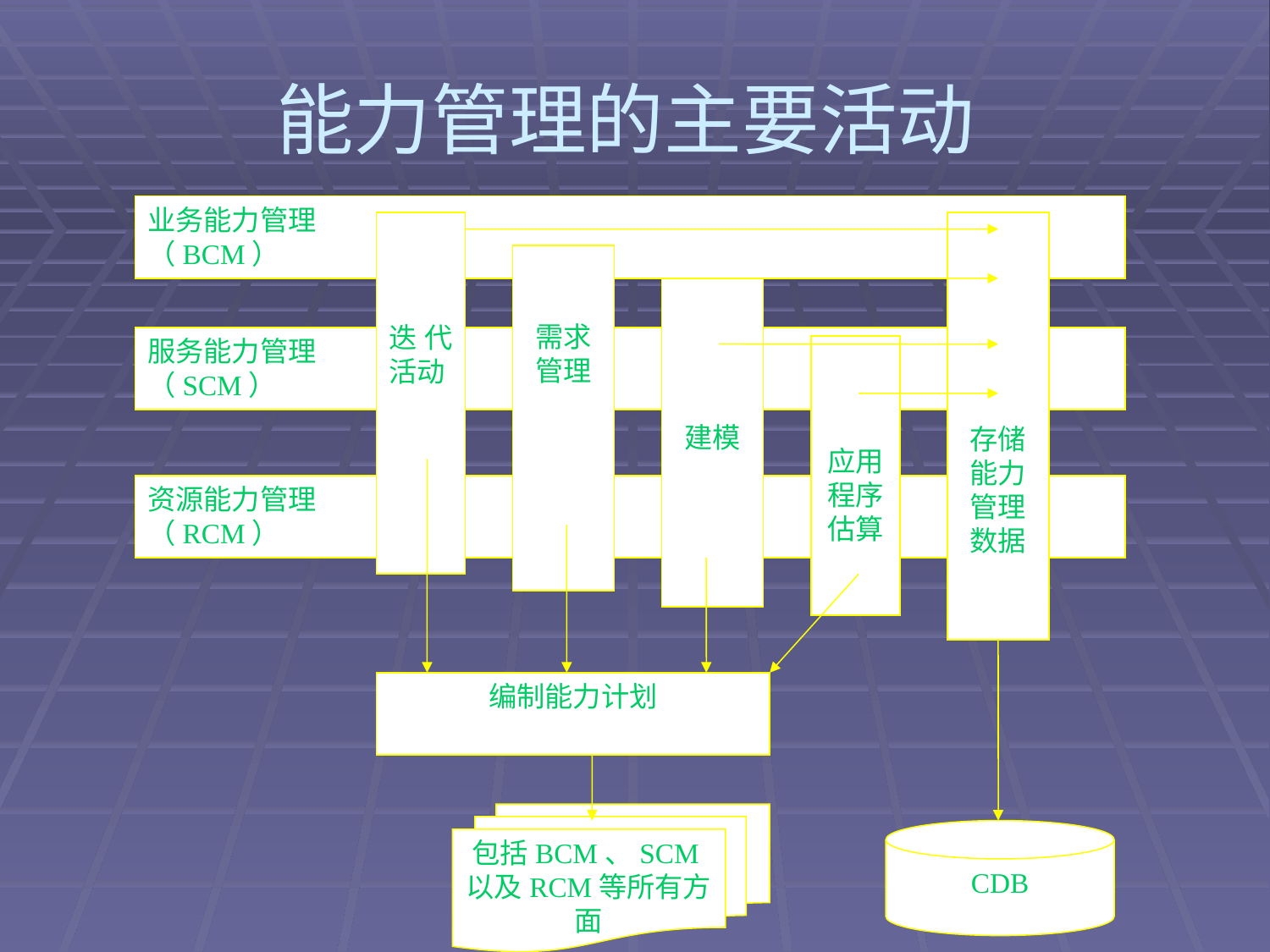

# 能力管理的主要活动
业务能力管理
（BCM）

迭代活动

存储
能力管理数据

需求
管理

建模
服务能力管理
（SCM）

应用程序估算

资源能力管理
（RCM）

编制能力计划

包括BCM、SCM以及RCM等所有方面
CDB